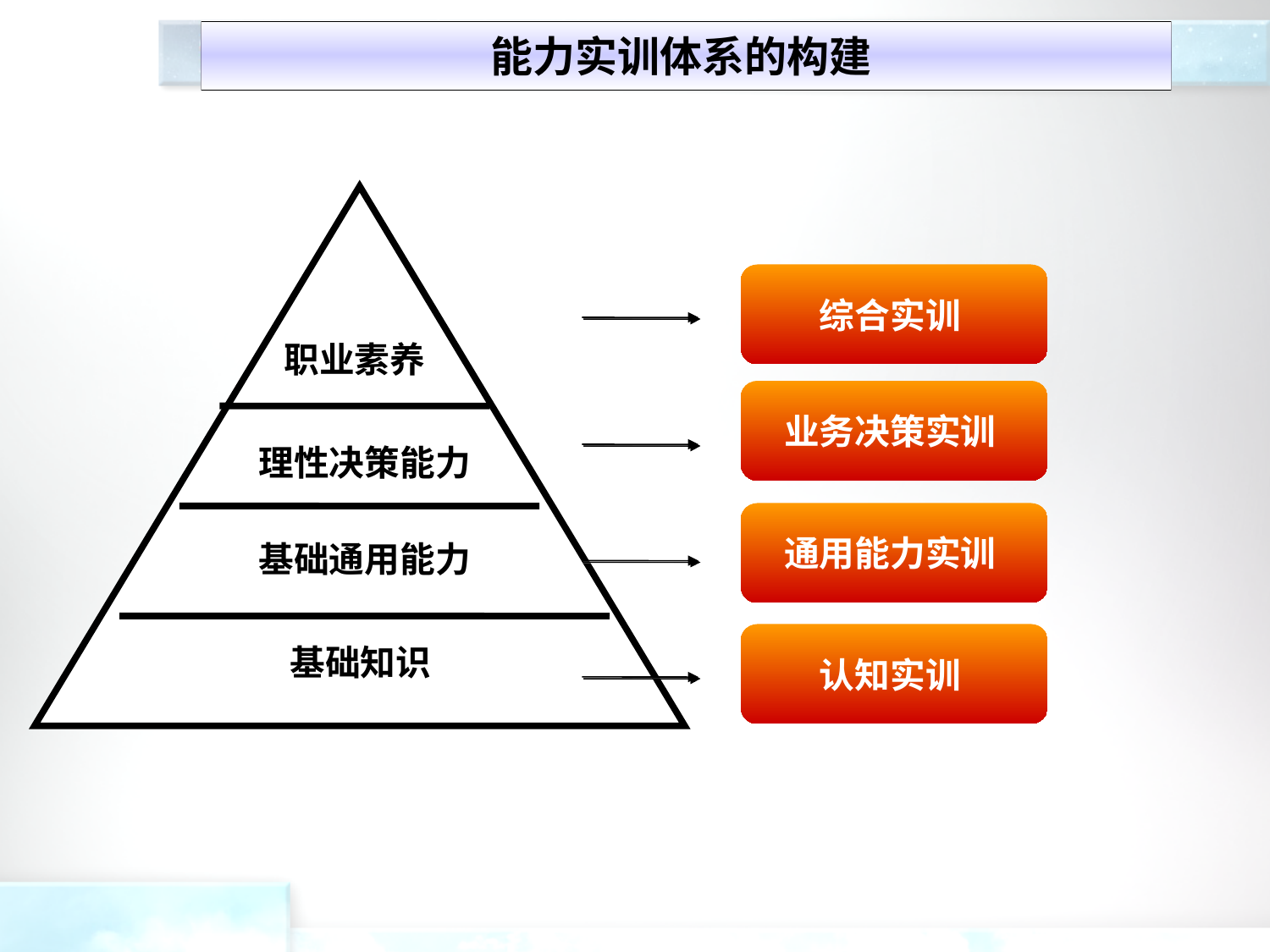

能力实训体系的构建

综合实训

职业素养
业务决策实训

理性决策能力

通用能力实训

基础通用能力

认知实训
基础知识